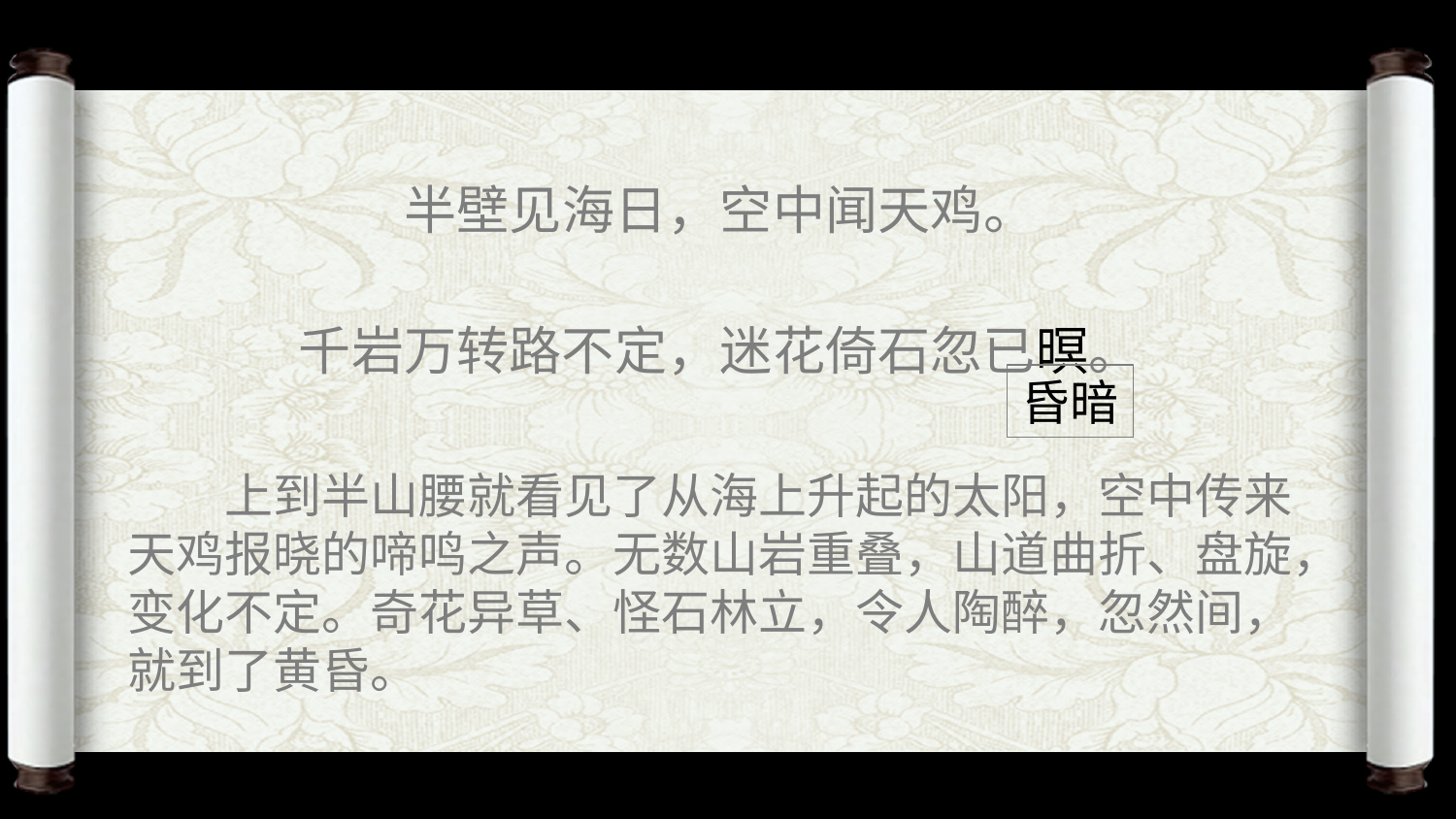

半壁见海日，空中闻天鸡。
千岩万转路不定，迷花倚石忽已暝。
昏暗
上到半山腰就看见了从海上升起的太阳，空中传来天鸡报晓的啼鸣之声。无数山岩重叠，山道曲折、盘旋，变化不定。奇花异草、怪石林立，令人陶醉，忽然间，就到了黄昏。